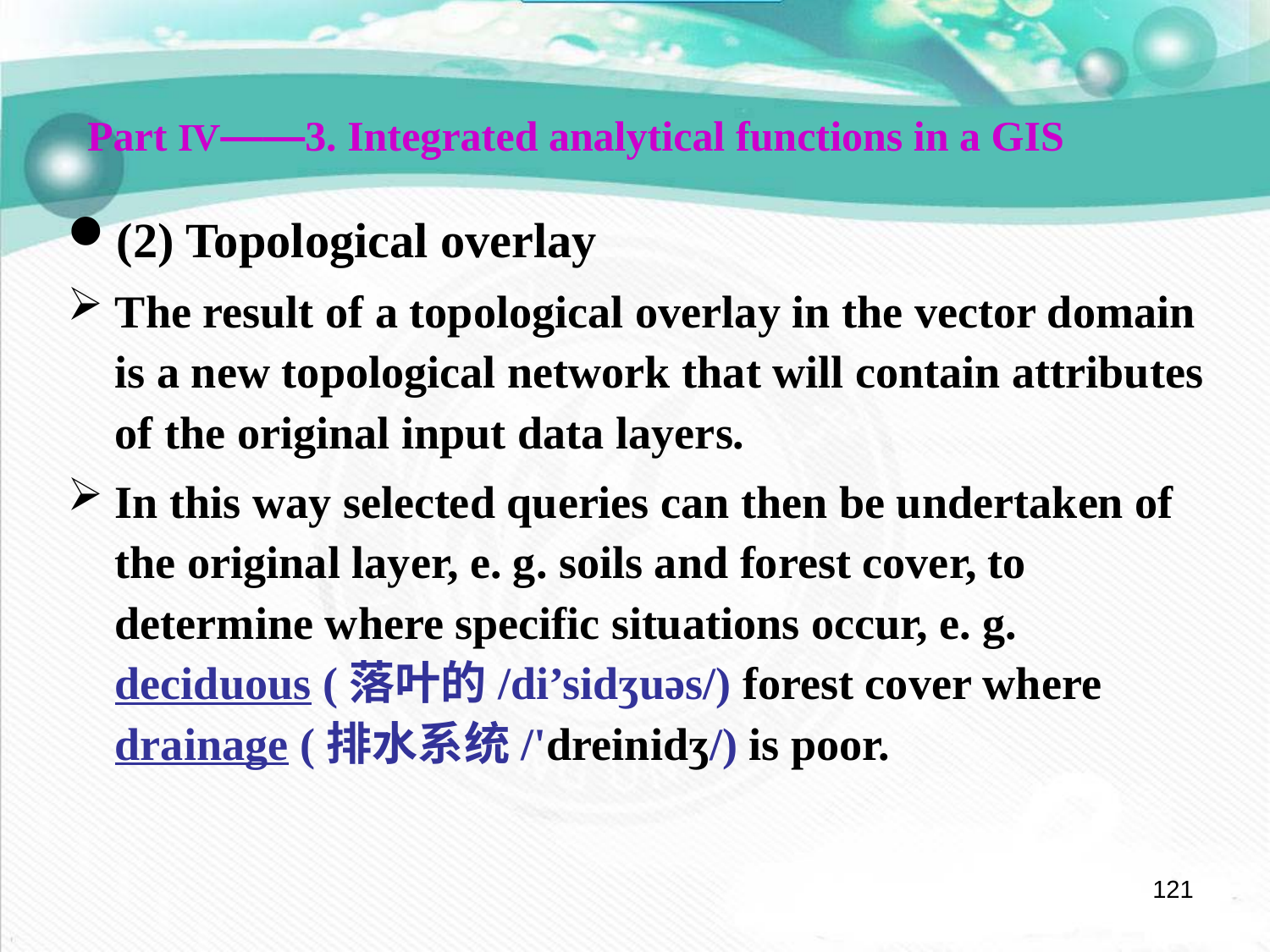

Part Ⅳ——3. Integrated analytical functions in a GIS
(2) Topological overlay
The result of a topological overlay in the vector domain is a new topological network that will contain attributes of the original input data layers.
In this way selected queries can then be undertaken of the original layer, e. g. soils and forest cover, to determine where specific situations occur, e. g. deciduous (落叶的/di’sidʒuəs/) forest cover where drainage (排水系统/'dreinidʒ/) is poor.
121